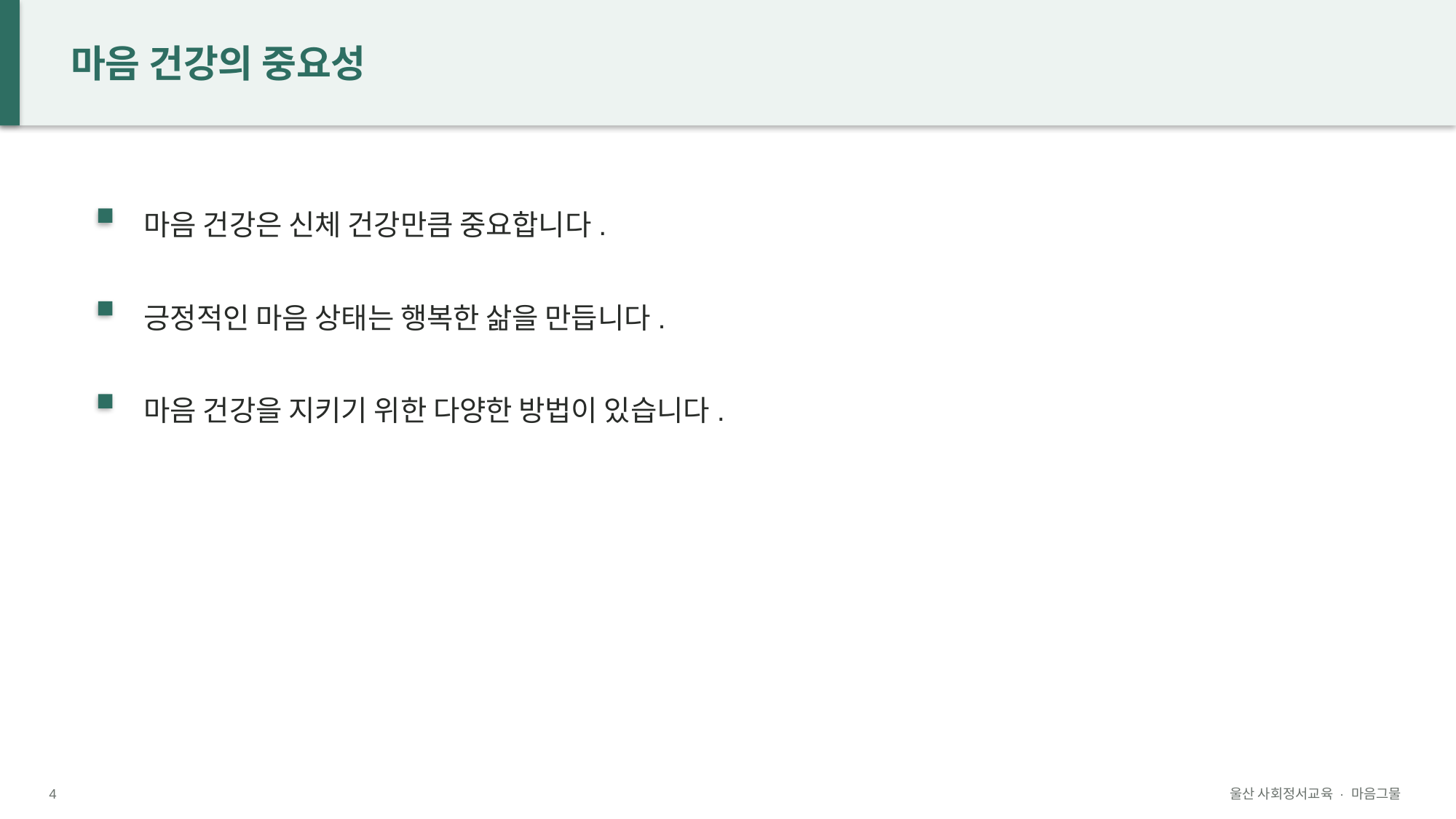

마음 건강의 중요성
마음 건강은 신체 건강만큼 중요합니다.

긍정적인 마음 상태는 행복한 삶을 만듭니다.

마음 건강을 지키기 위한 다양한 방법이 있습니다.

4
울산 사회정서교육 · 마음그물